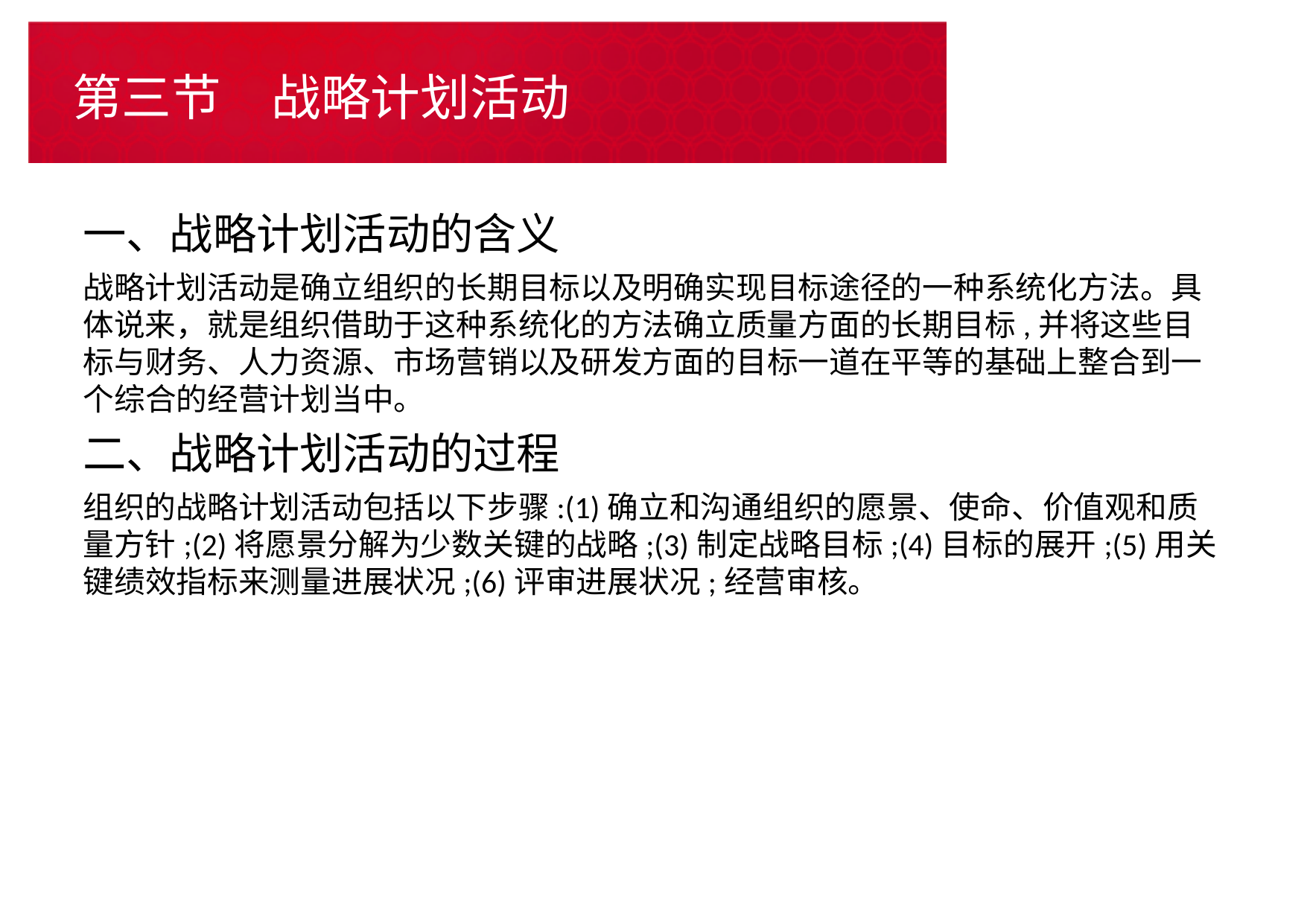

# 第三节　战略计划活动
一、战略计划活动的含义
战略计划活动是确立组织的长期目标以及明确实现目标途径的一种系统化方法。具体说来，就是组织借助于这种系统化的方法确立质量方面的长期目标,并将这些目标与财务、人力资源、市场营销以及研发方面的目标一道在平等的基础上整合到一个综合的经营计划当中。
二、战略计划活动的过程
组织的战略计划活动包括以下步骤:(1)确立和沟通组织的愿景、使命、价值观和质量方针;(2)将愿景分解为少数关键的战略;(3)制定战略目标;(4)目标的展开;(5)用关键绩效指标来测量进展状况;(6)评审进展状况;经营审核。